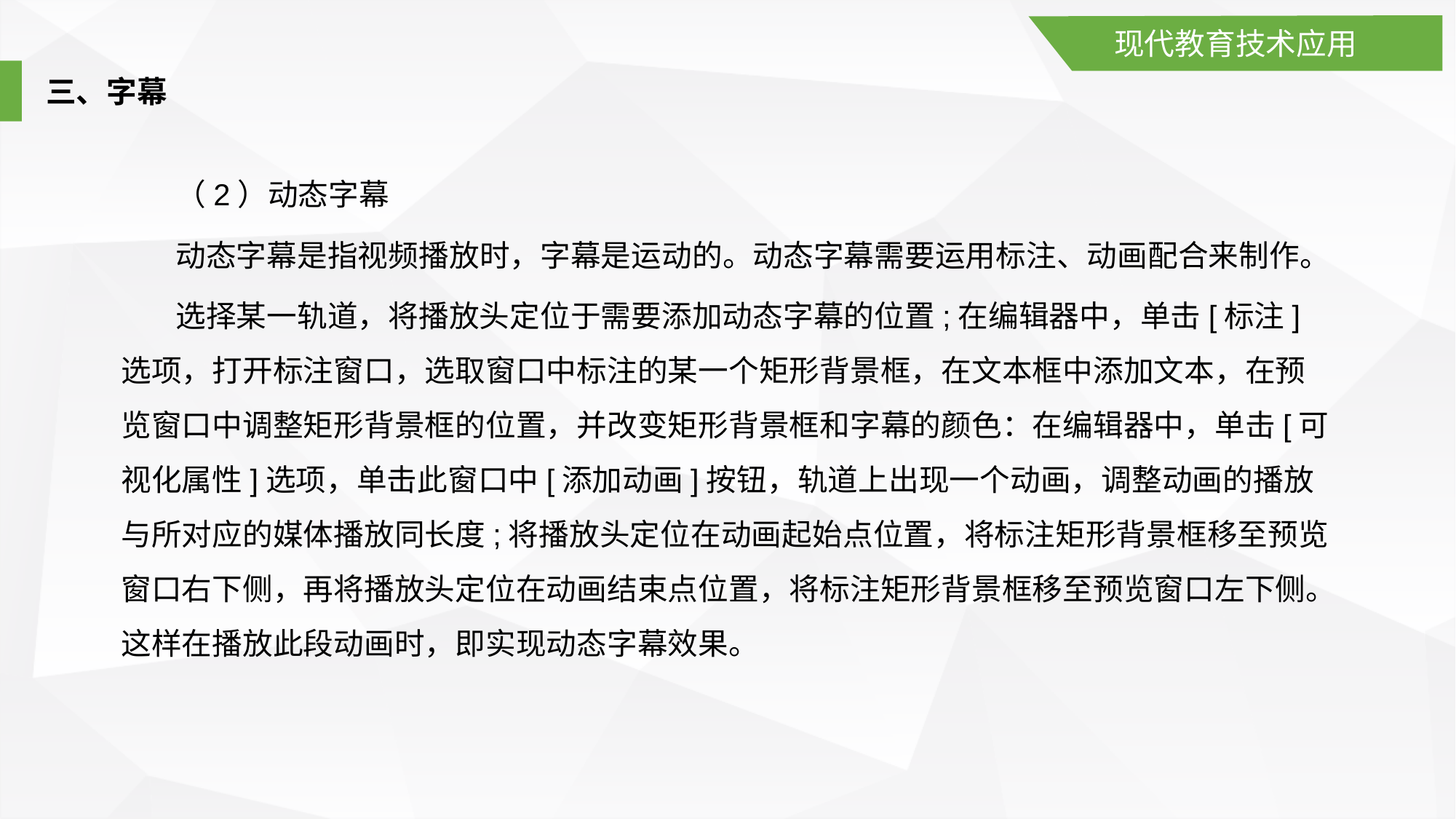

现代教育技术应用

三、字幕
（2）动态字幕
动态字幕是指视频播放时，字幕是运动的。动态字幕需要运用标注、动画配合来制作。
选择某一轨道，将播放头定位于需要添加动态字幕的位置;在编辑器中，单击[标注]选项，打开标注窗口，选取窗口中标注的某一个矩形背景框，在文本框中添加文本，在预览窗口中调整矩形背景框的位置，并改变矩形背景框和字幕的颜色：在编辑器中，单击[可视化属性]选项，单击此窗口中[添加动画]按钮，轨道上出现一个动画，调整动画的播放与所对应的媒体播放同长度;将播放头定位在动画起始点位置，将标注矩形背景框移至预览窗口右下侧，再将播放头定位在动画结束点位置，将标注矩形背景框移至预览窗口左下侧。这样在播放此段动画时，即实现动态字幕效果。